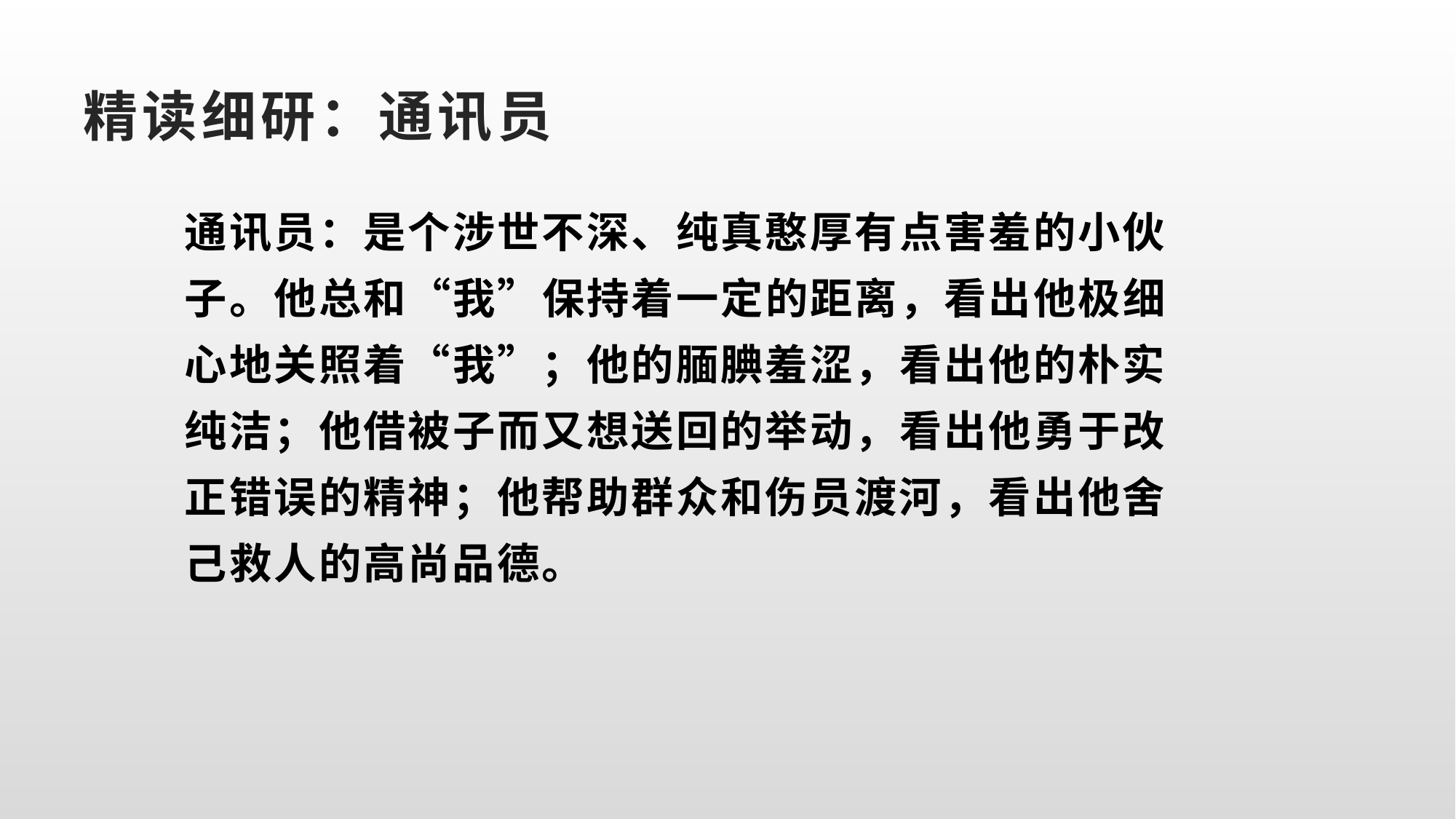

# 精读细研：通讯员
通讯员：是个涉世不深、纯真憨厚有点害羞的小伙子。他总和“我”保持着一定的距离，看出他极细心地关照着“我”；他的腼腆羞涩，看出他的朴实纯洁；他借被子而又想送回的举动，看出他勇于改正错误的精神；他帮助群众和伤员渡河，看出他舍己救人的高尚品德。